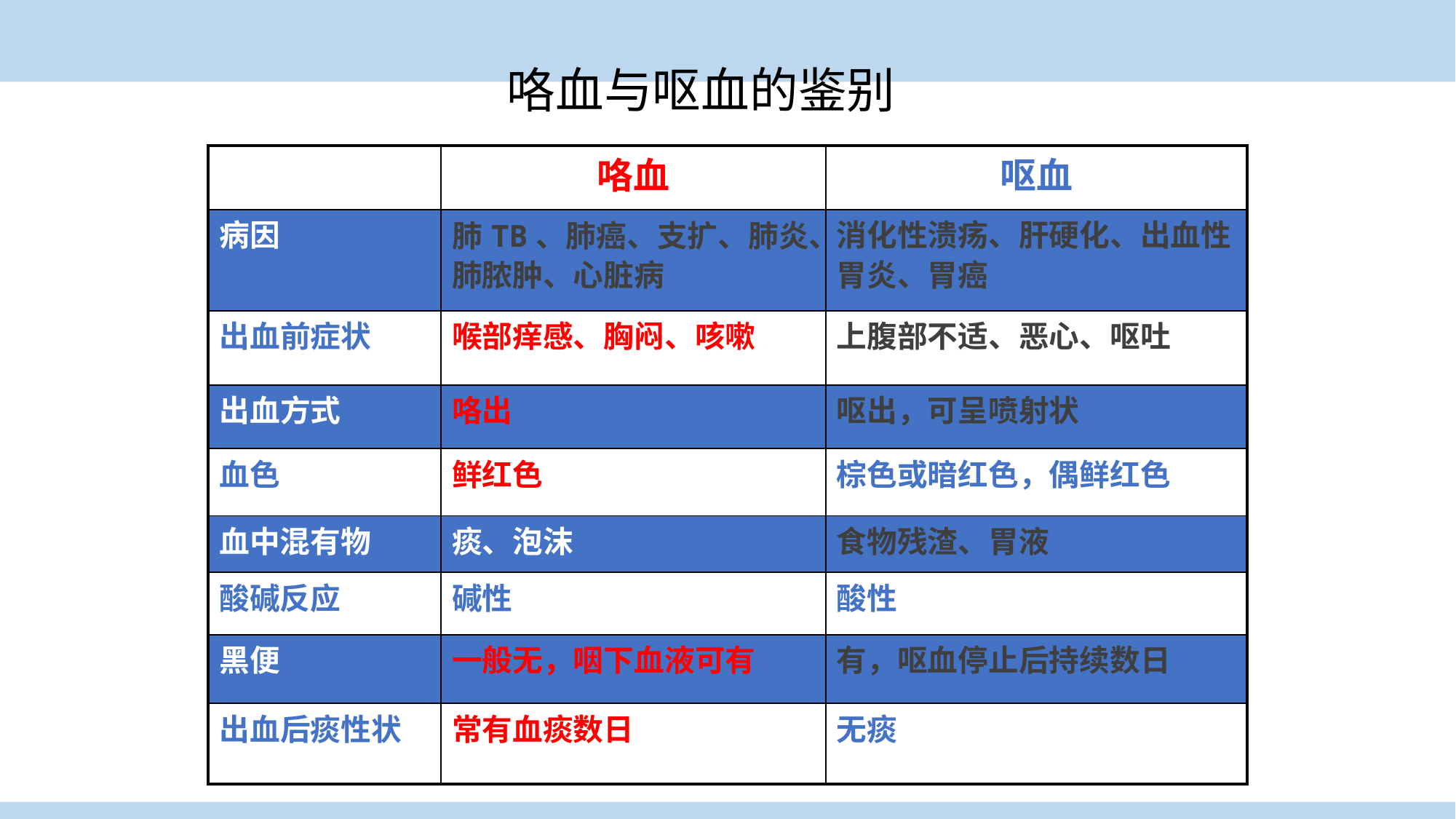

咯血与呕血的鉴别
|  | 咯血 | 呕血 |
| --- | --- | --- |
| 病因 | 肺TB、肺癌、支扩、肺炎、肺脓肿、心脏病 | 消化性溃疡、肝硬化、出血性胃炎、胃癌 |
| 出血前症状 | 喉部痒感、胸闷、咳嗽 | 上腹部不适、恶心、呕吐 |
| 出血方式 | 咯出 | 呕出，可呈喷射状 |
| 血色 | 鲜红色 | 棕色或暗红色，偶鲜红色 |
| 血中混有物 | 痰、泡沫 | 食物残渣、胃液 |
| 酸碱反应 | 碱性 | 酸性 |
| 黑便 | 一般无，咽下血液可有 | 有，呕血停止后持续数日 |
| 出血后痰性状 | 常有血痰数日 | 无痰 |